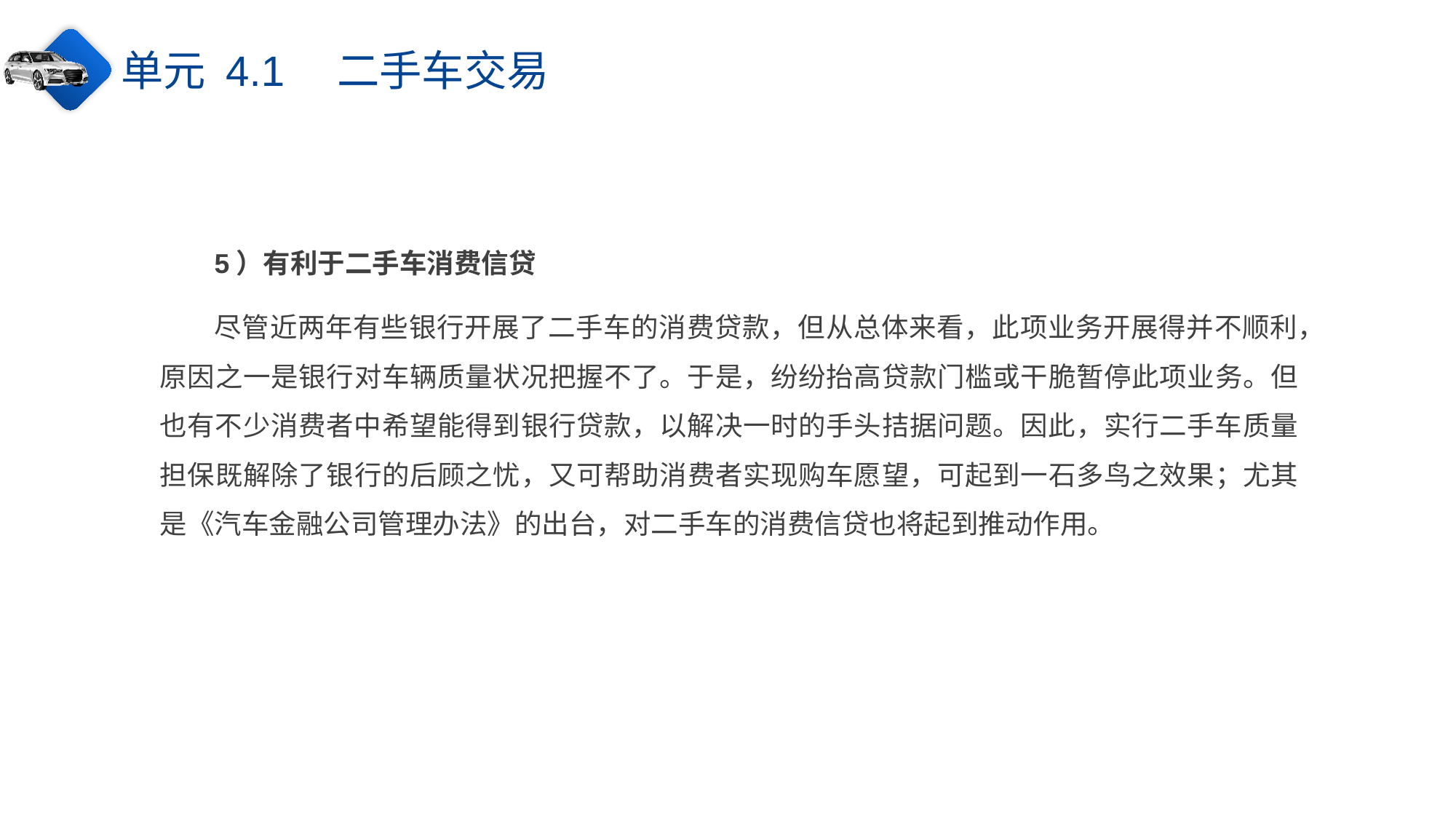

单元 4.1　二手车交易
5）有利于二手车消费信贷
尽管近两年有些银行开展了二手车的消费贷款，但从总体来看，此项业务开展得并不顺利，原因之一是银行对车辆质量状况把握不了。于是，纷纷抬高贷款门槛或干脆暂停此项业务。但也有不少消费者中希望能得到银行贷款，以解决一时的手头拮据问题。因此，实行二手车质量担保既解除了银行的后顾之忧，又可帮助消费者实现购车愿望，可起到一石多鸟之效果；尤其是《汽车金融公司管理办法》的出台，对二手车的消费信贷也将起到推动作用。